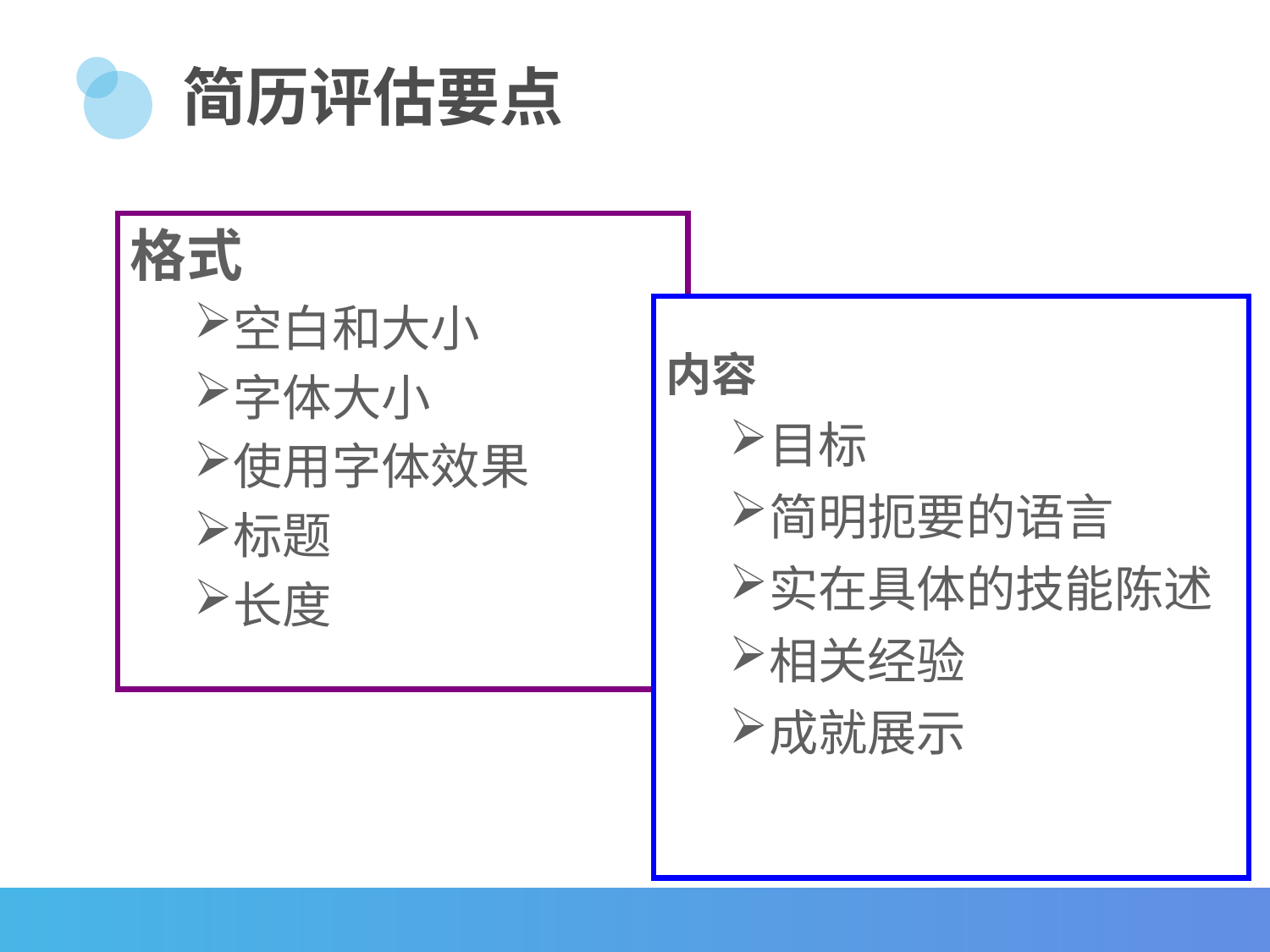

# 简历评估要点
格式
空白和大小
字体大小
使用字体效果
标题
长度

内容
目标
简明扼要的语言
实在具体的技能陈述
相关经验
成就展示